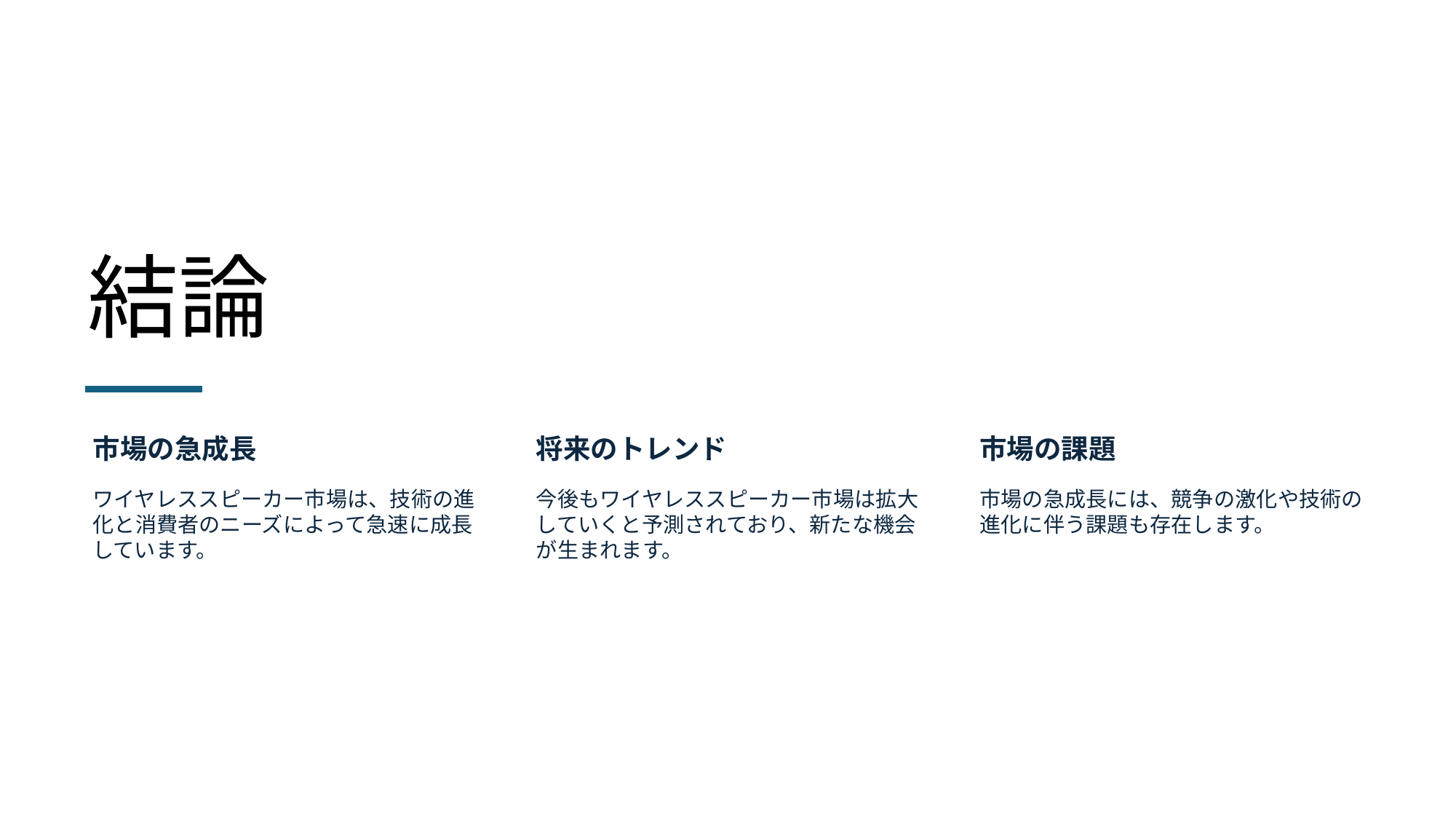

# 結論
市場の急成長
ワイヤレススピーカー市場は、技術の進化と消費者のニーズによって急速に成長しています。
将来のトレンド
今後もワイヤレススピーカー市場は拡大していくと予測されており、新たな機会が生まれます。
市場の課題
市場の急成長には、競争の激化や技術の進化に伴う課題も存在します。